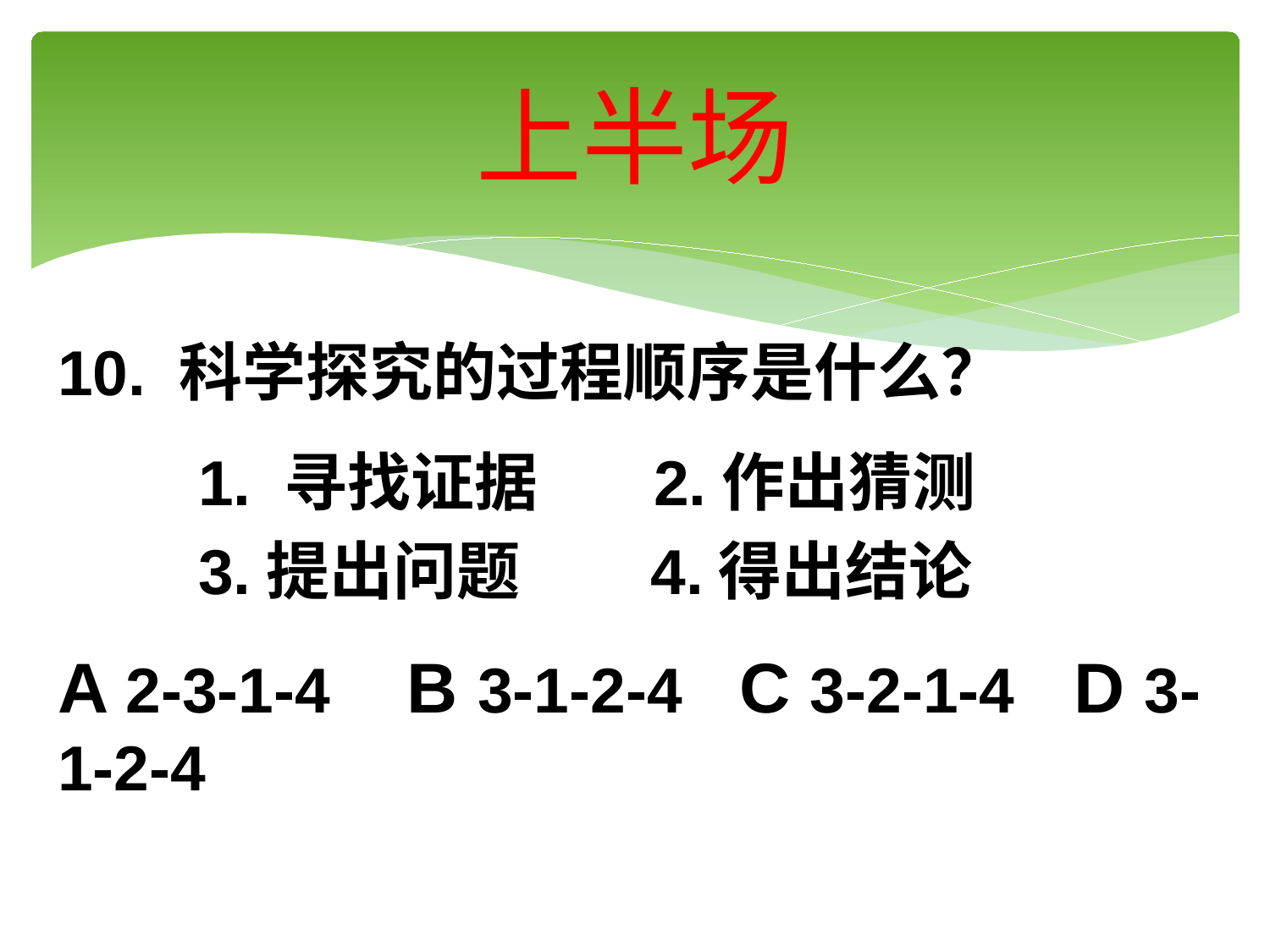

# 上半场
10. 科学探究的过程顺序是什么？
        1. 寻找证据       2.作出猜测
        3.提出问题        4.得出结论
A 2-3-1-4    B 3-1-2-4   C 3-2-1-4   D 3-1-2-4